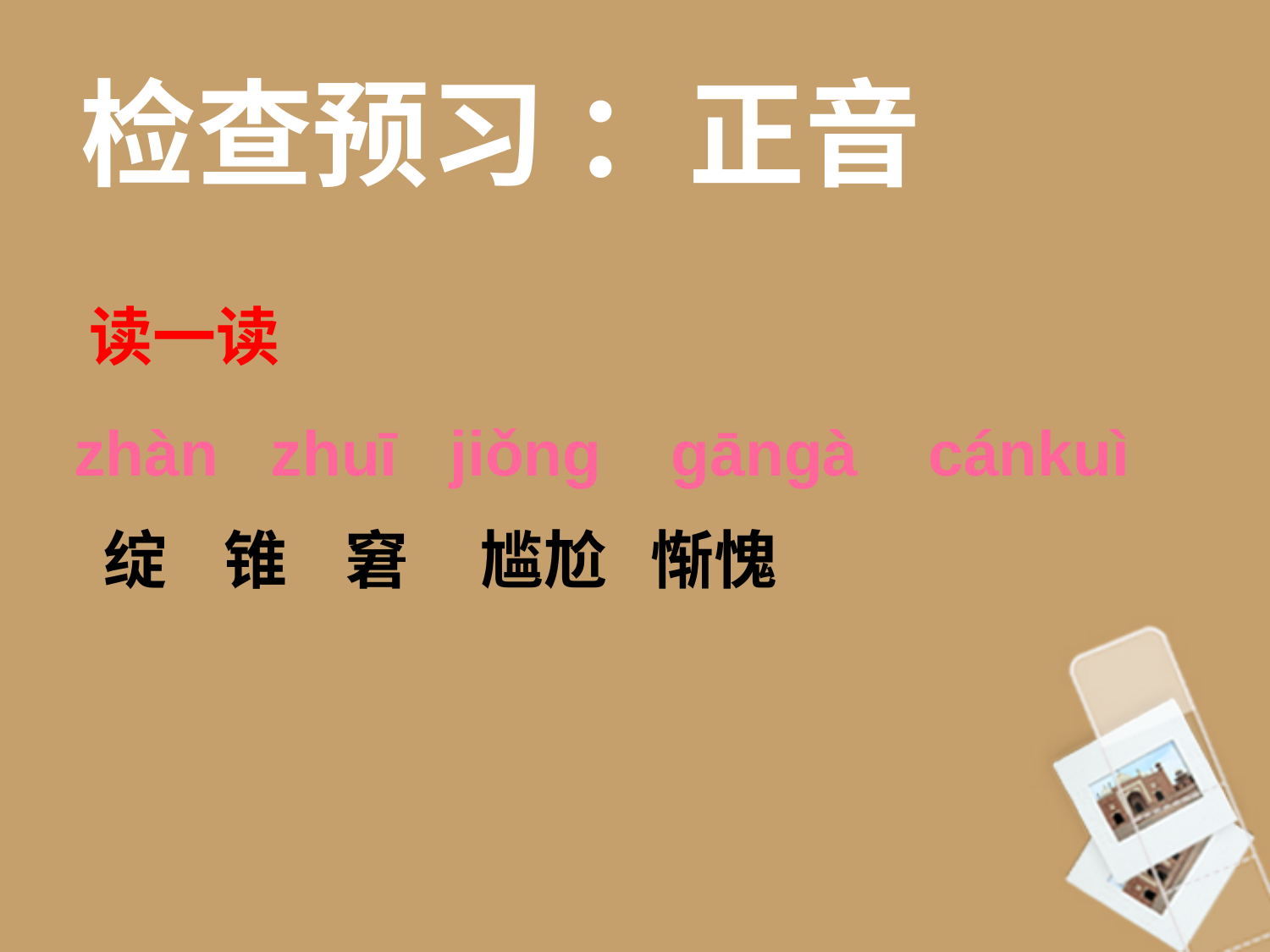

检查预习 ：正音
读一读
zhàn   zhuī   jiǒng    gāngà    cánkuì
 绽    锥    窘     尴尬   惭愧